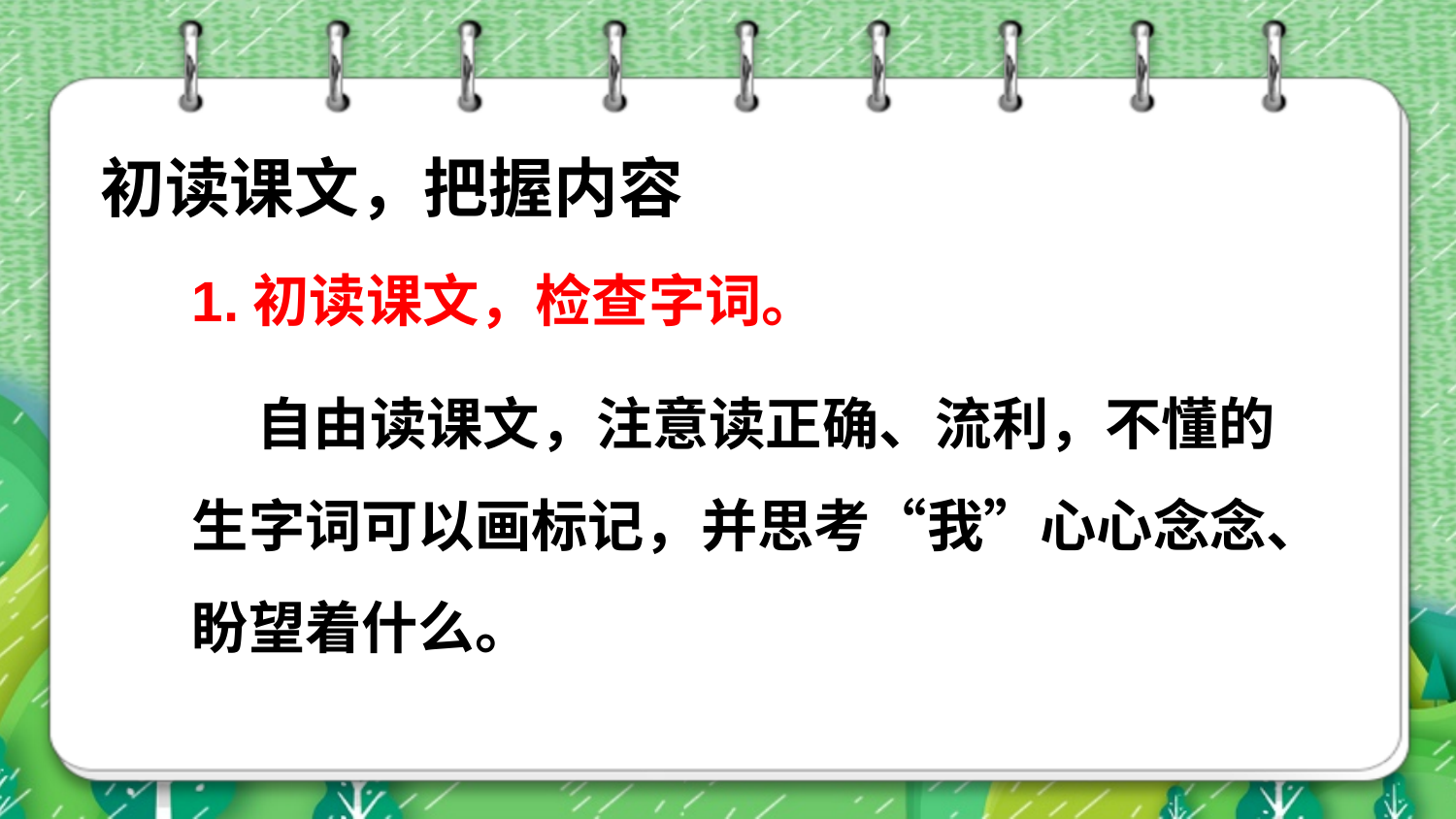

初读课文，把握内容
1.初读课文，检查字词。
    自由读课文，注意读正确、流利，不懂的生字词可以画标记，并思考“我”心心念念、盼望着什么。